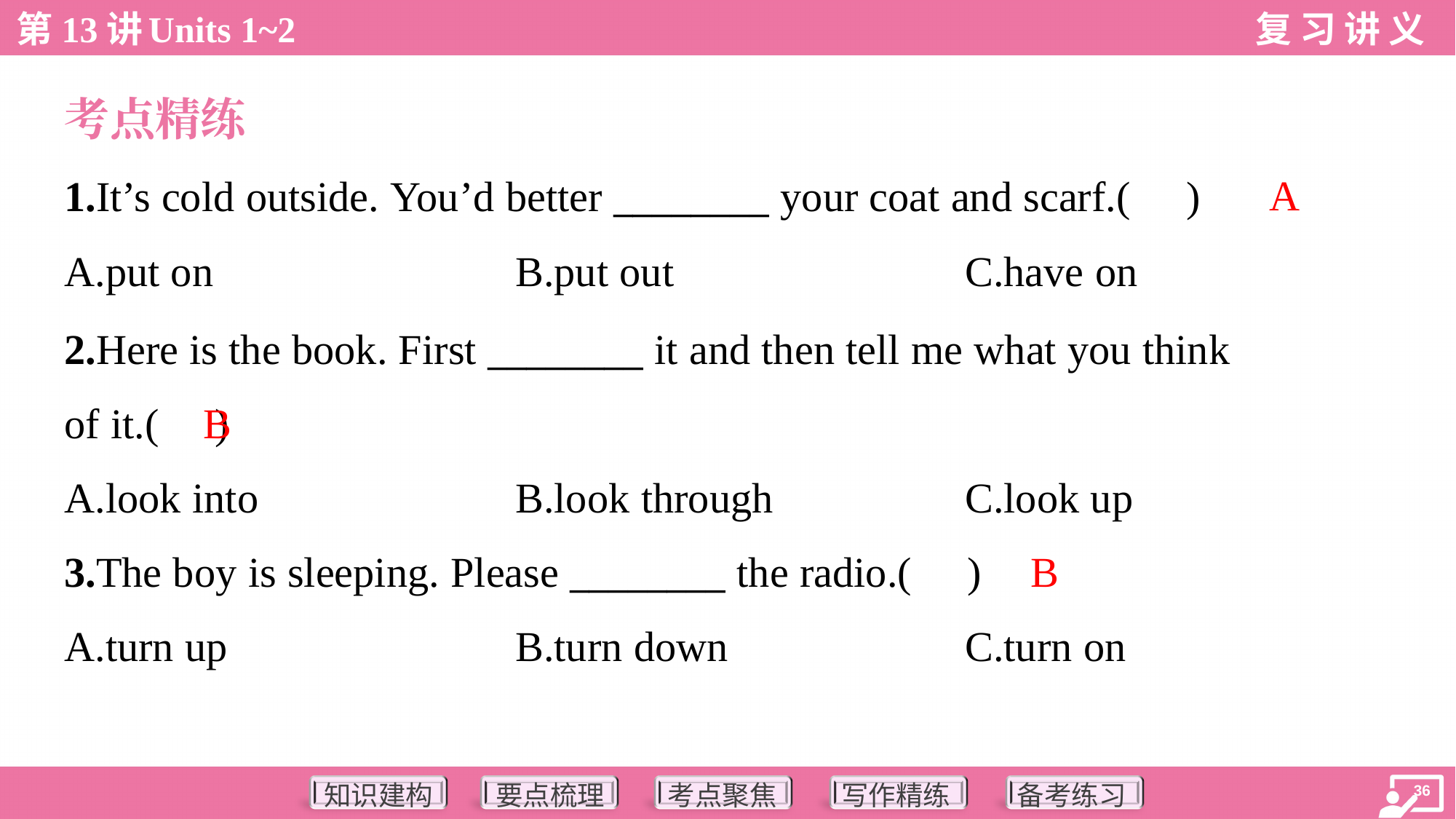

考点精练
A
1.It’s cold outside. You’d better ________ your coat and scarf.(     )
A.put on	B.put out	C.have on
2.Here is the book. First ________ it and then tell me what you think
of it.(     )
B
A.look into	B.look through	C.look up
B
3.The boy is sleeping. Please ________ the radio.(     )
A.turn up	B.turn down	C.turn on